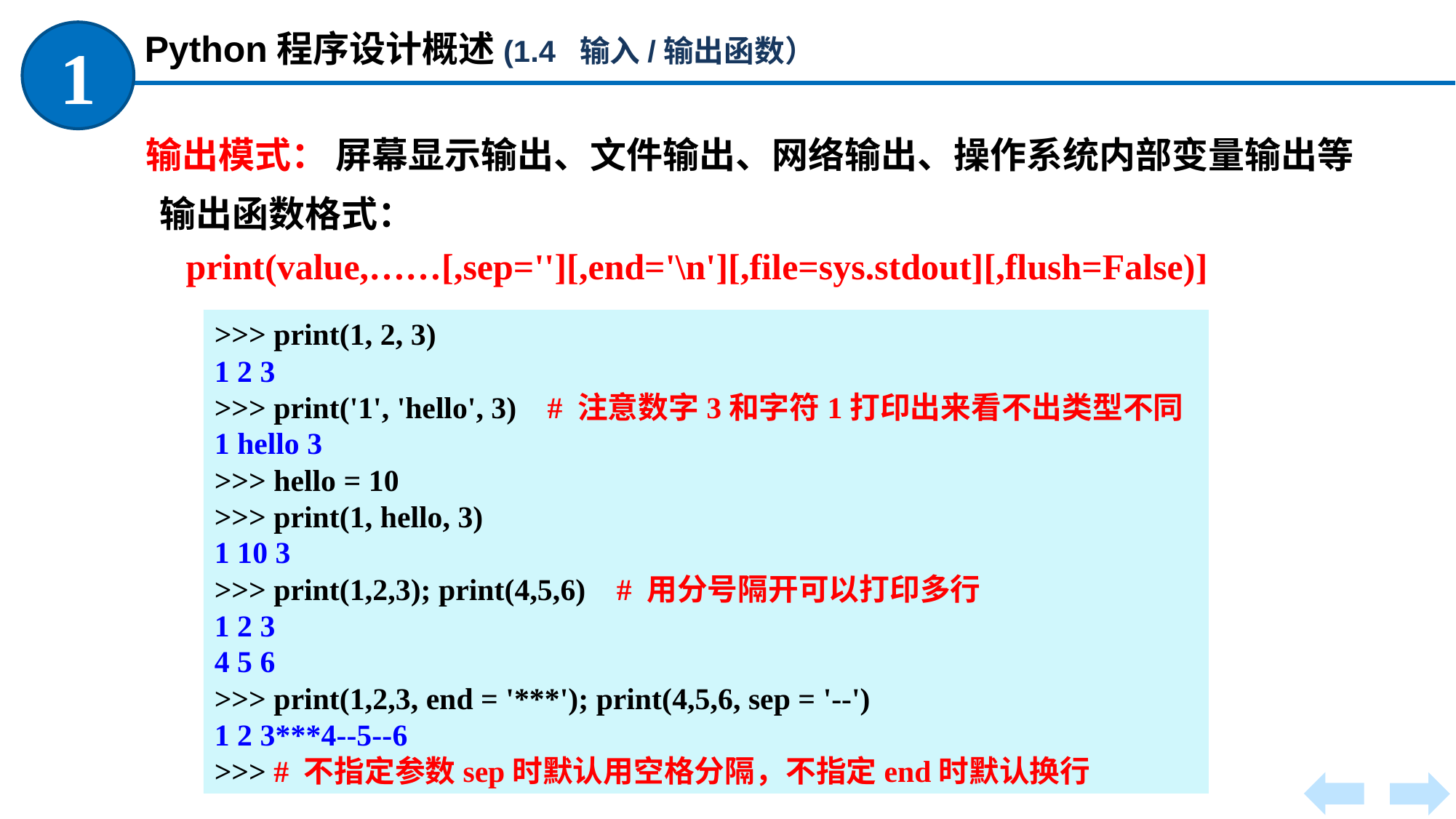

Python程序设计概述(1.4  输入/输出函数）
1
输出模式： 屏幕显示输出、文件输出、网络输出、操作系统内部变量输出等
 输出函数格式：
print(value,……[,sep=''][,end='\n'][,file=sys.stdout][,flush=False)]
>>> print(1, 2, 3)
1 2 3
>>> print('1', 'hello', 3)    # 注意数字3和字符1打印出来看不出类型不同
1 hello 3
>>> hello = 10
>>> print(1, hello, 3)
1 10 3
>>> print(1,2,3); print(4,5,6)    # 用分号隔开可以打印多行
1 2 3
4 5 6
>>> print(1,2,3, end = '***'); print(4,5,6, sep = '--')
1 2 3***4--5--6
>>> # 不指定参数sep时默认用空格分隔，不指定end时默认换行